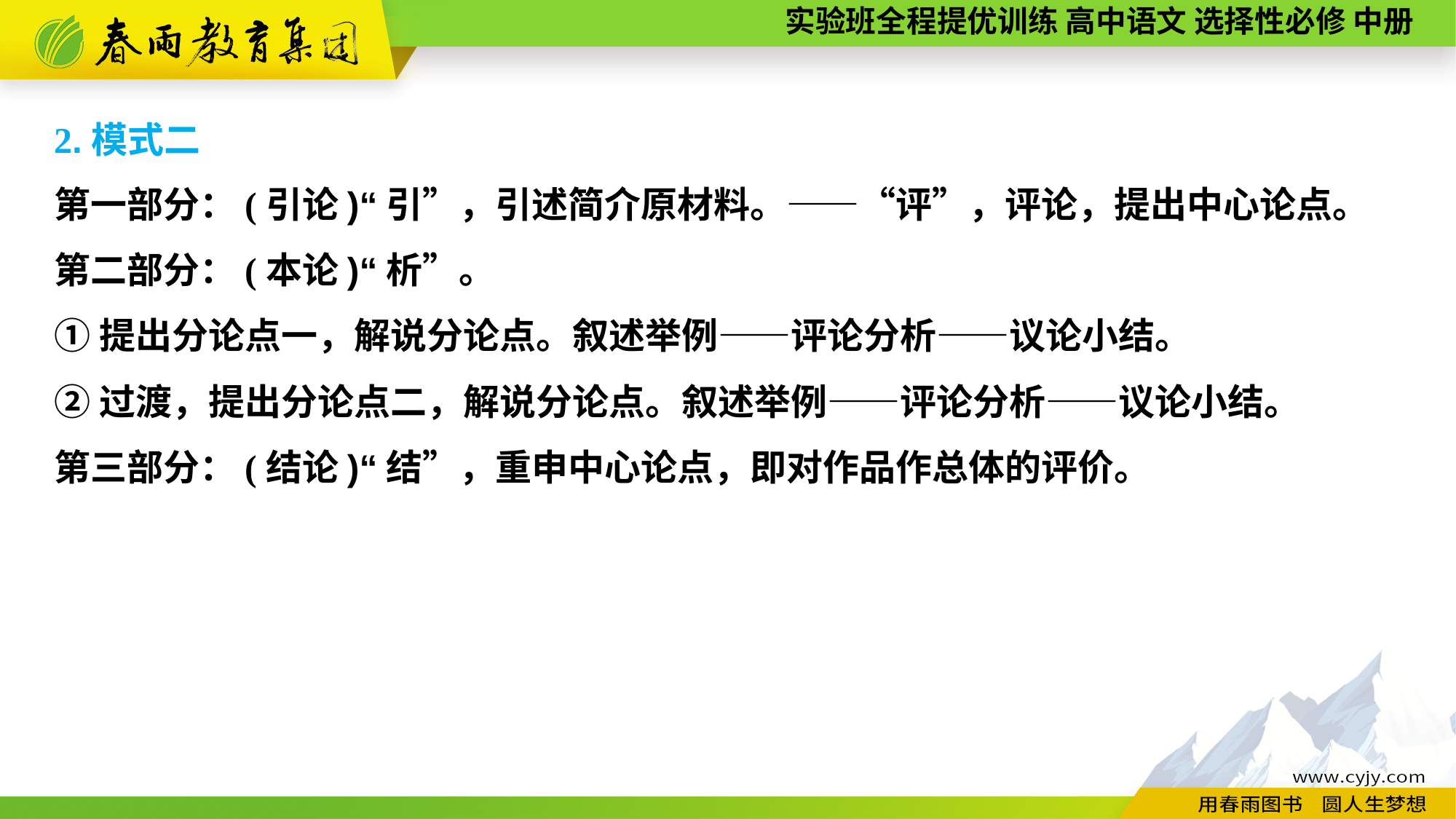

2.模式二
第一部分：(引论)“引”，引述简介原材料。——“评”，评论，提出中心论点。
第二部分：(本论)“析”。
①提出分论点一，解说分论点。叙述举例——评论分析——议论小结。
②过渡，提出分论点二，解说分论点。叙述举例——评论分析——议论小结。
第三部分：(结论)“结”，重申中心论点，即对作品作总体的评价。